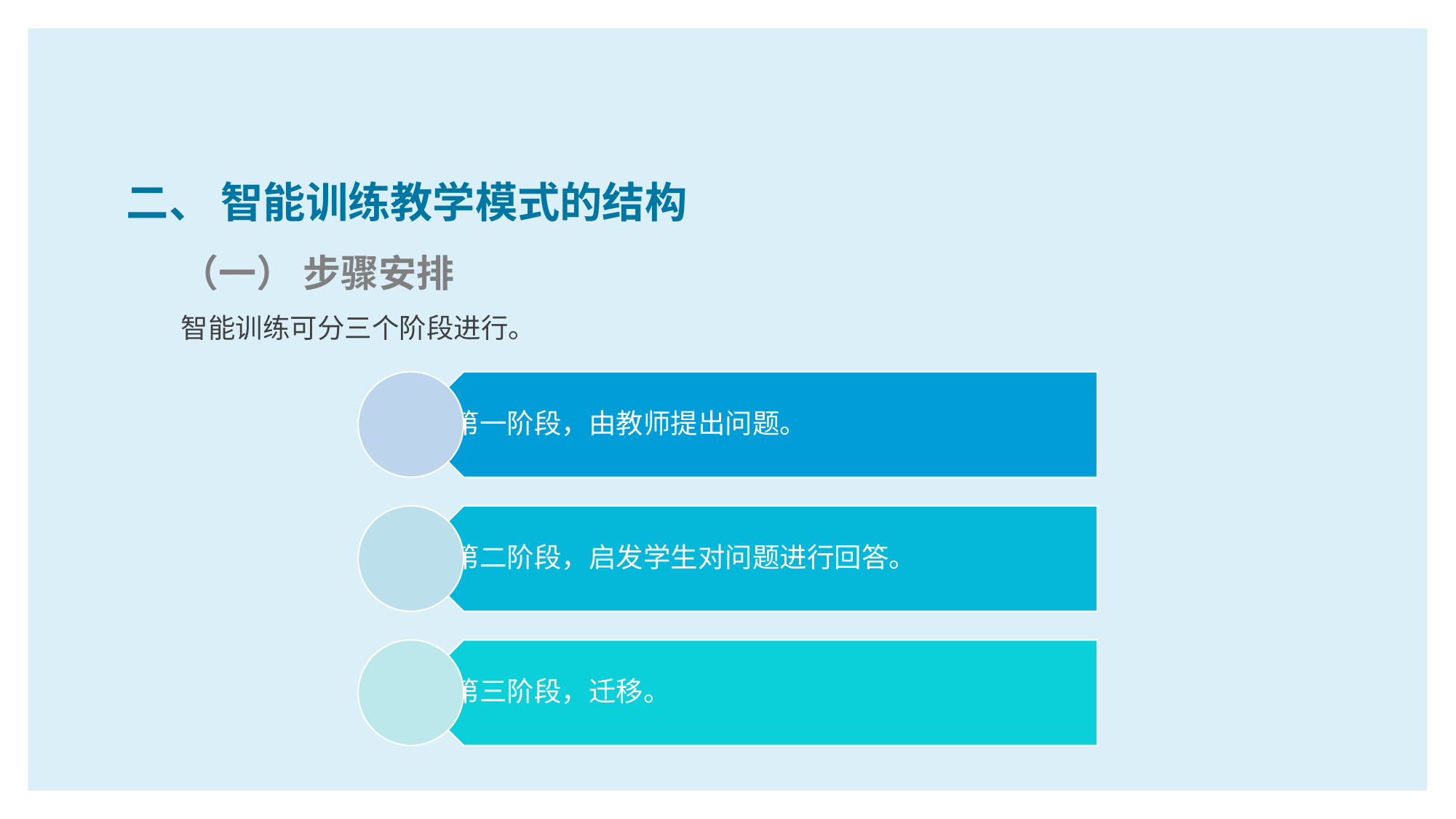

二、 智能训练教学模式的结构
（一） 步骤安排
智能训练可分三个阶段进行。

第一阶段，由教师提出问题。
第二阶段，启发学生对问题进行回答。
第三阶段，迁移。